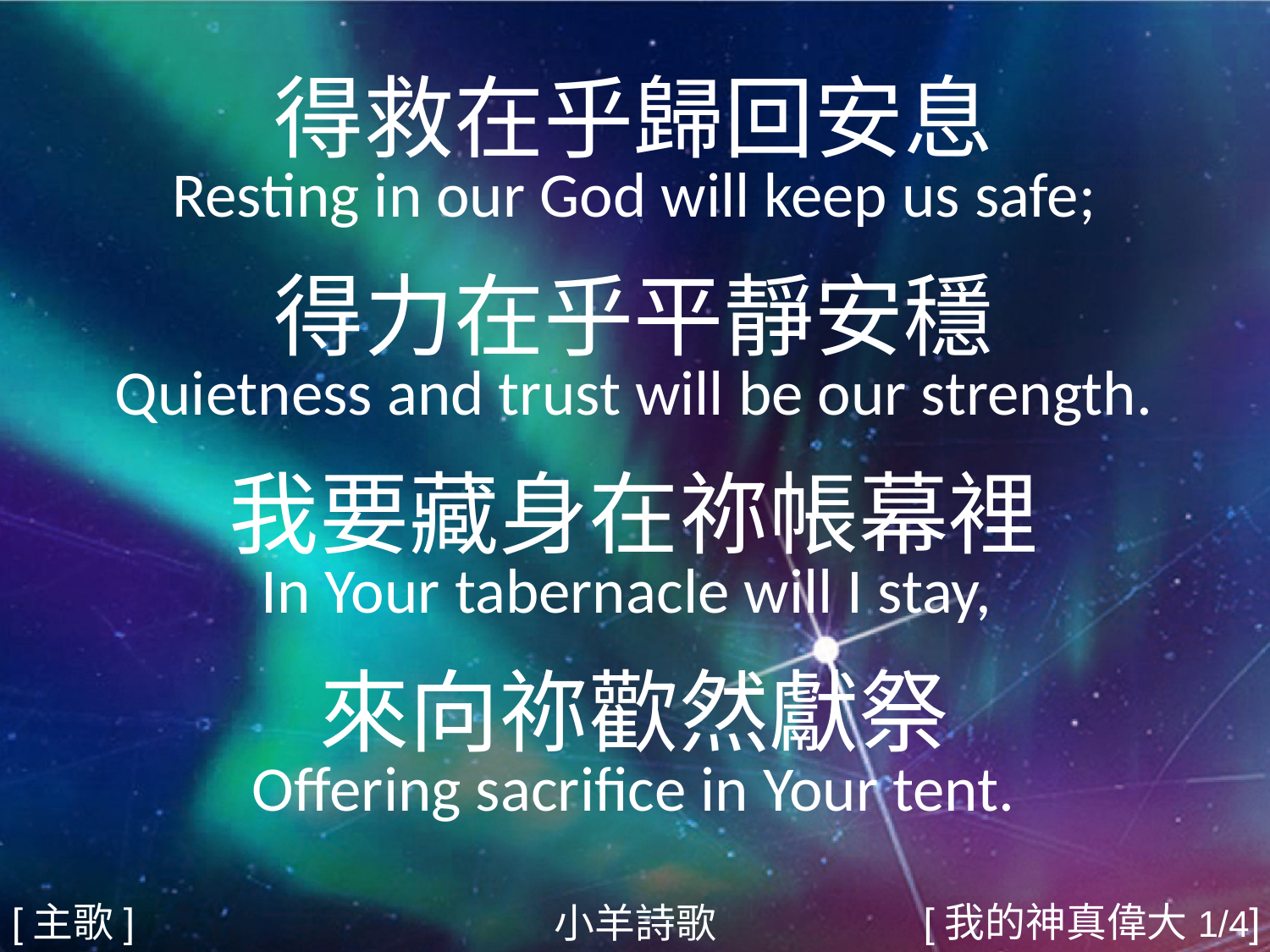

得救在乎歸回安息
Resting in our God will keep us safe;

得力在乎平靜安穩
Quietness and trust will be our strength.

我要藏身在祢帳幕裡
In Your tabernacle will I stay,

來向祢歡然獻祭
Offering sacrifice in Your tent.
#

[主歌]
[我的神真偉大1/4]
小羊詩歌